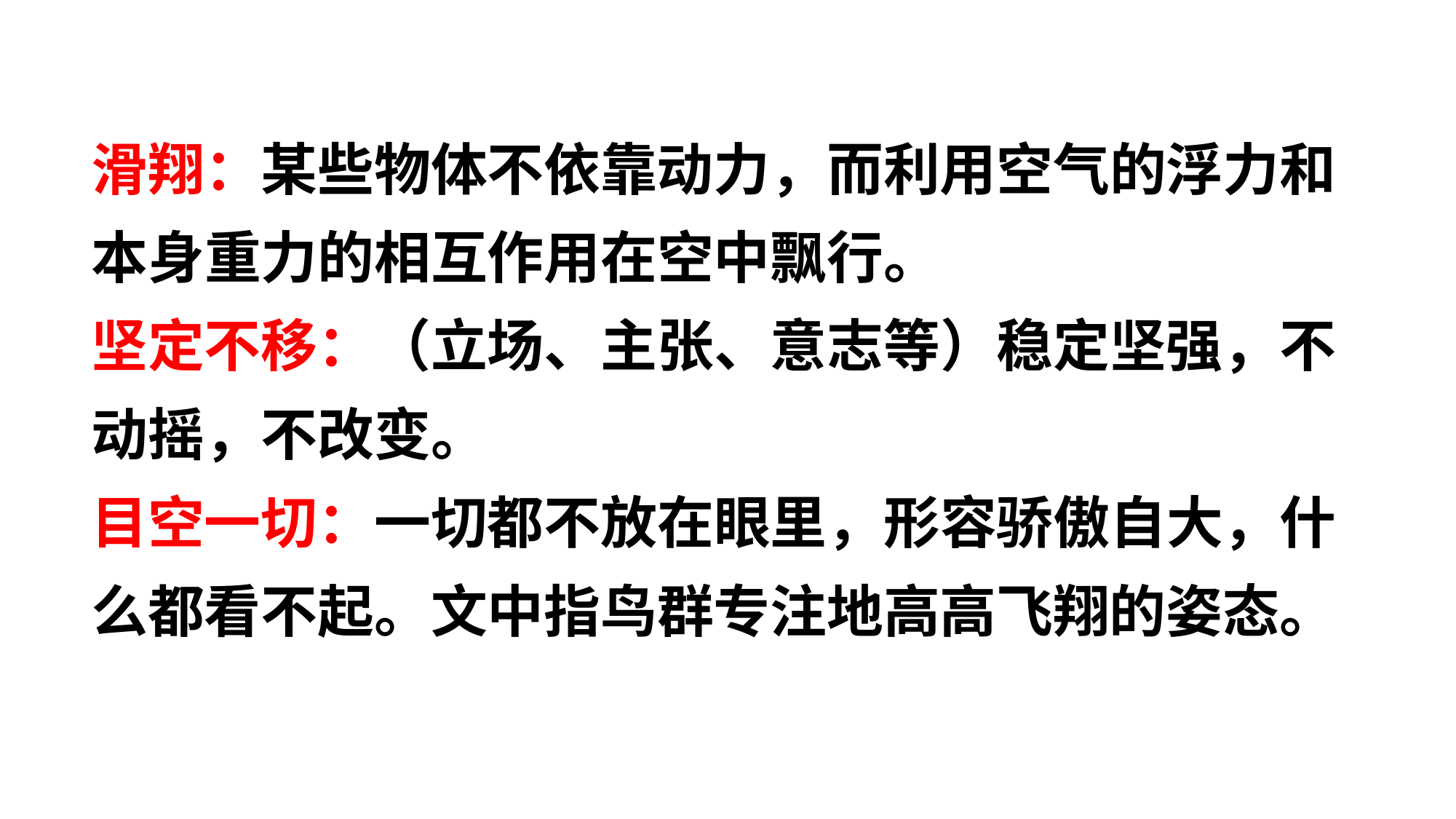

滑翔：某些物体不依靠动力，而利用空气的浮力和本身重力的相互作用在空中飘行。
坚定不移：（立场、主张、意志等）稳定坚强，不动摇，不改变。
目空一切：一切都不放在眼里，形容骄傲自大，什么都看不起。文中指鸟群专注地高高飞翔的姿态。